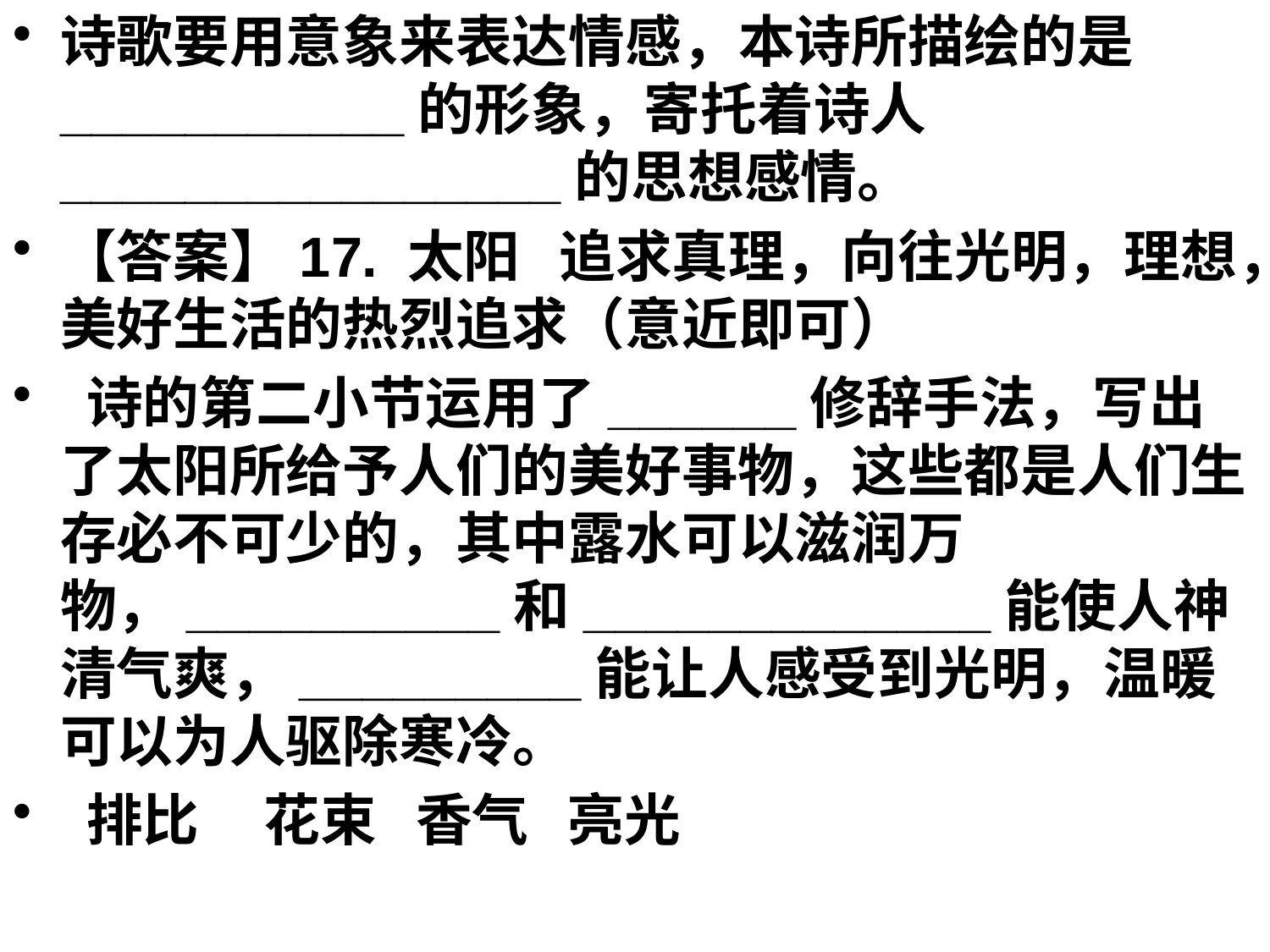

诗歌要用意象来表达情感，本诗所描绘的是___________的形象，寄托着诗人________________的思想感情。
【答案】17. 太阳   追求真理，向往光明，理想，美好生活的热烈追求（意近即可）
 诗的第二小节运用了______修辞手法，写出了太阳所给予人们的美好事物，这些都是人们生存必不可少的，其中露水可以滋润万物，__________和_____________能使人神清气爽，_________能让人感受到光明，温暖可以为人驱除寒冷。
 排比     花束   香气   亮光